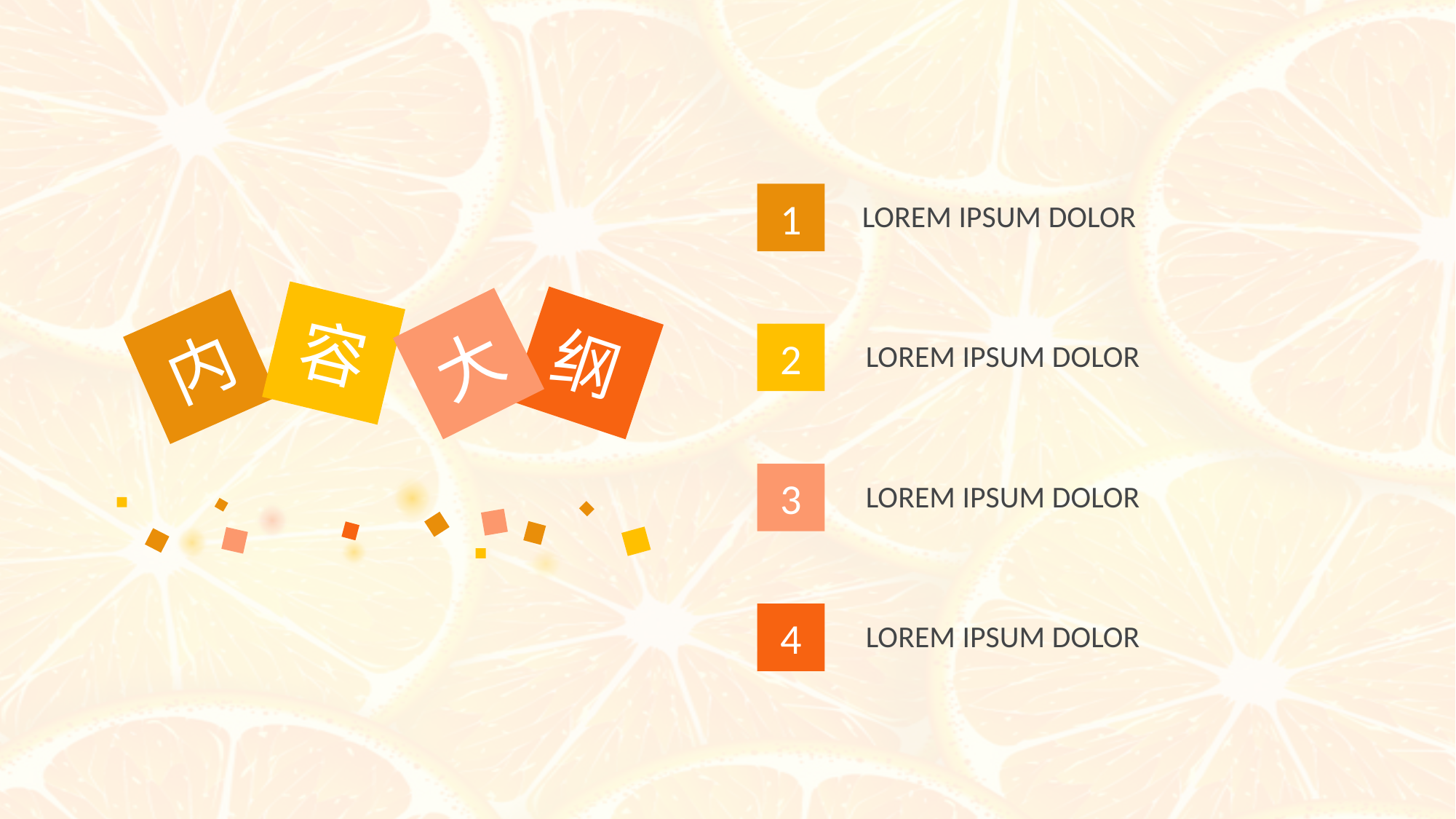

LOREM IPSUM DOLOR
1
容
纲
大
内
LOREM IPSUM DOLOR
2
LOREM IPSUM DOLOR
3

LOREM IPSUM DOLOR
4